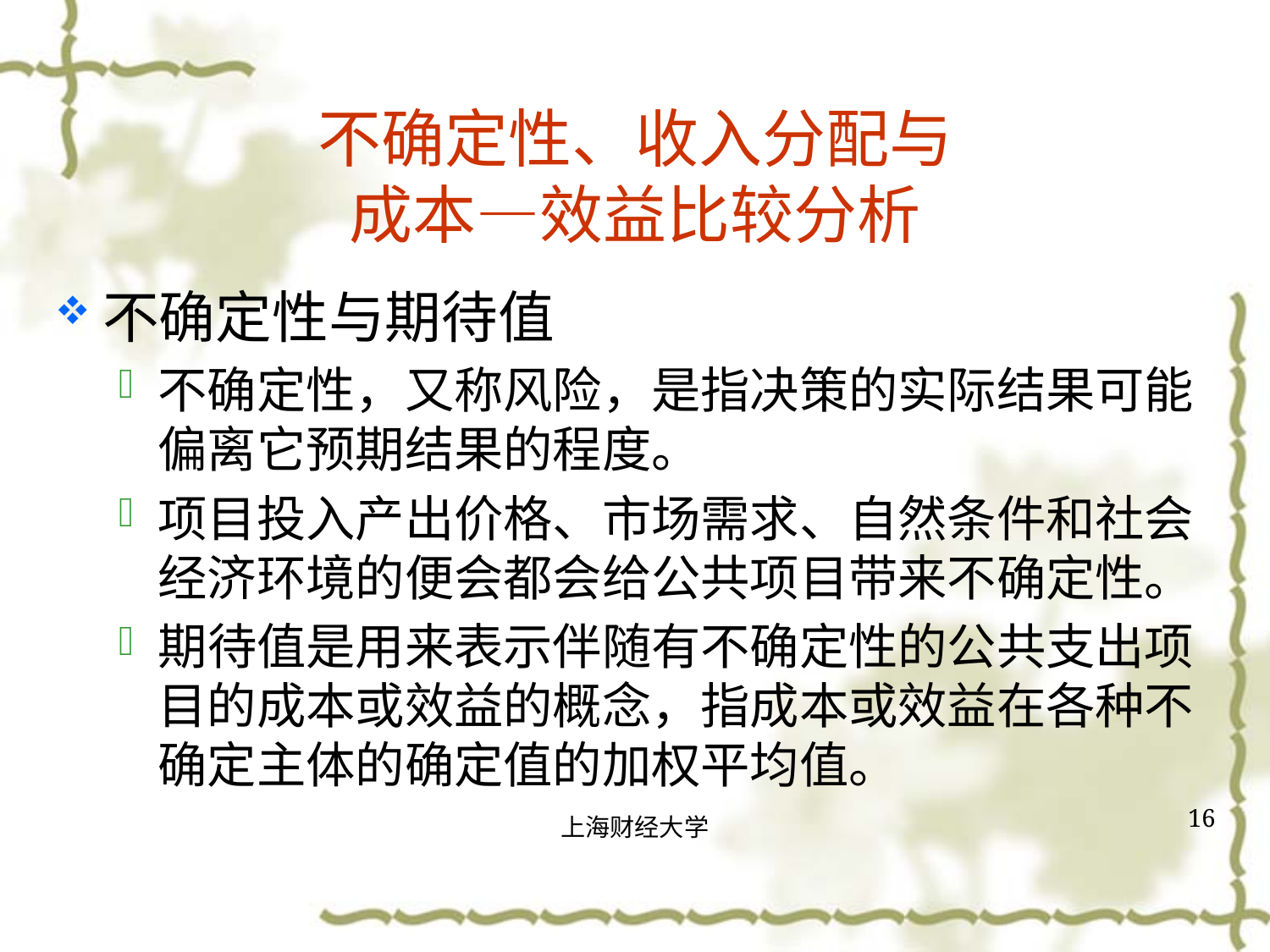

# 不确定性、收入分配与 成本—效益比较分析
不确定性与期待值
不确定性，又称风险，是指决策的实际结果可能偏离它预期结果的程度。
项目投入产出价格、市场需求、自然条件和社会经济环境的便会都会给公共项目带来不确定性。
期待值是用来表示伴随有不确定性的公共支出项目的成本或效益的概念，指成本或效益在各种不确定主体的确定值的加权平均值。
16
上海财经大学